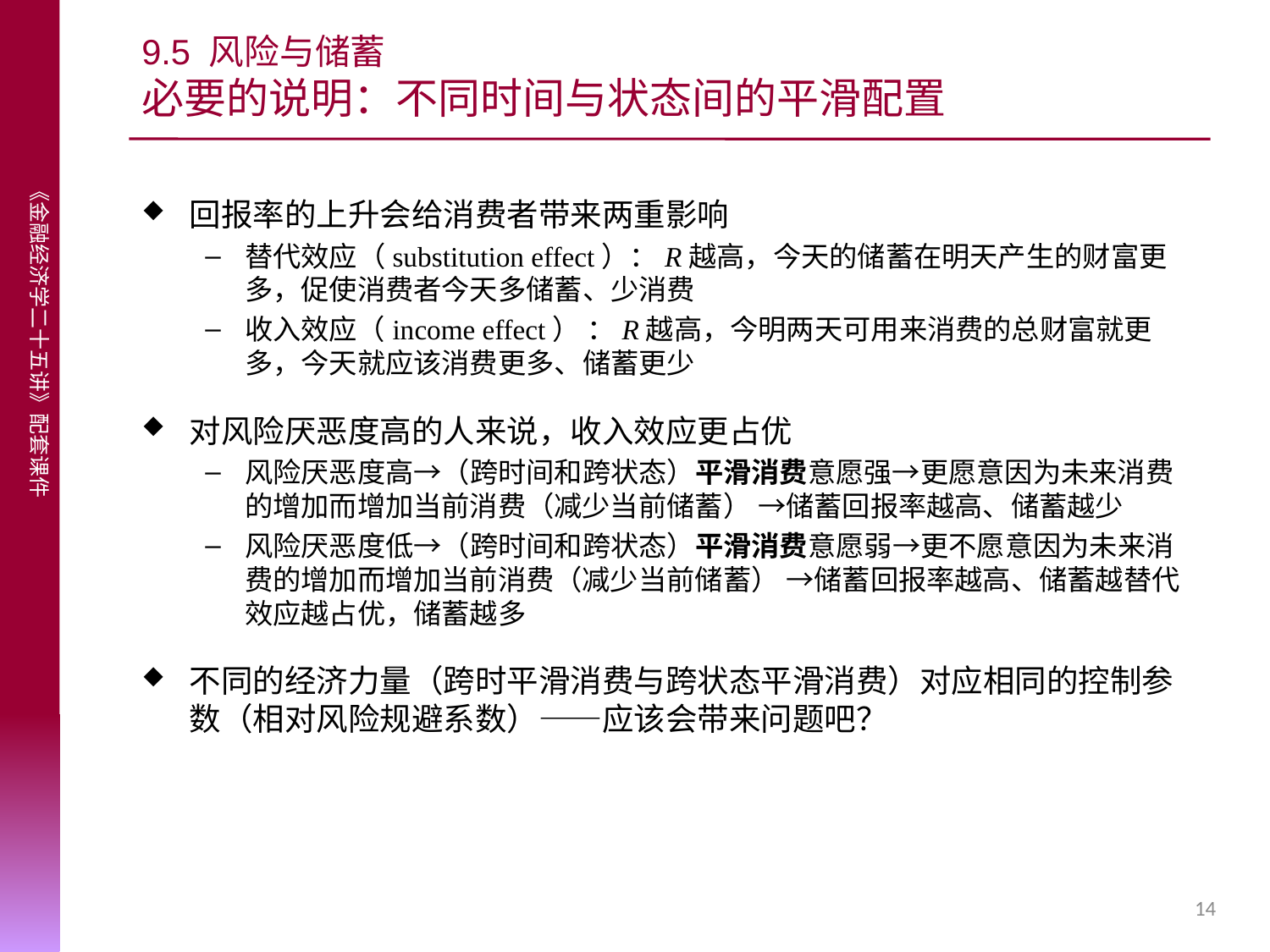

# 9.5 风险与储蓄 必要的说明：不同时间与状态间的平滑配置
回报率的上升会给消费者带来两重影响
替代效应（substitution effect）：R越高，今天的储蓄在明天产生的财富更多，促使消费者今天多储蓄、少消费
收入效应（income effect） ：R越高，今明两天可用来消费的总财富就更多，今天就应该消费更多、储蓄更少
对风险厌恶度高的人来说，收入效应更占优
风险厌恶度高→（跨时间和跨状态）平滑消费意愿强→更愿意因为未来消费的增加而增加当前消费（减少当前储蓄） →储蓄回报率越高、储蓄越少
风险厌恶度低→（跨时间和跨状态）平滑消费意愿弱→更不愿意因为未来消费的增加而增加当前消费（减少当前储蓄） →储蓄回报率越高、储蓄越替代效应越占优，储蓄越多
不同的经济力量（跨时平滑消费与跨状态平滑消费）对应相同的控制参数（相对风险规避系数）——应该会带来问题吧？
14